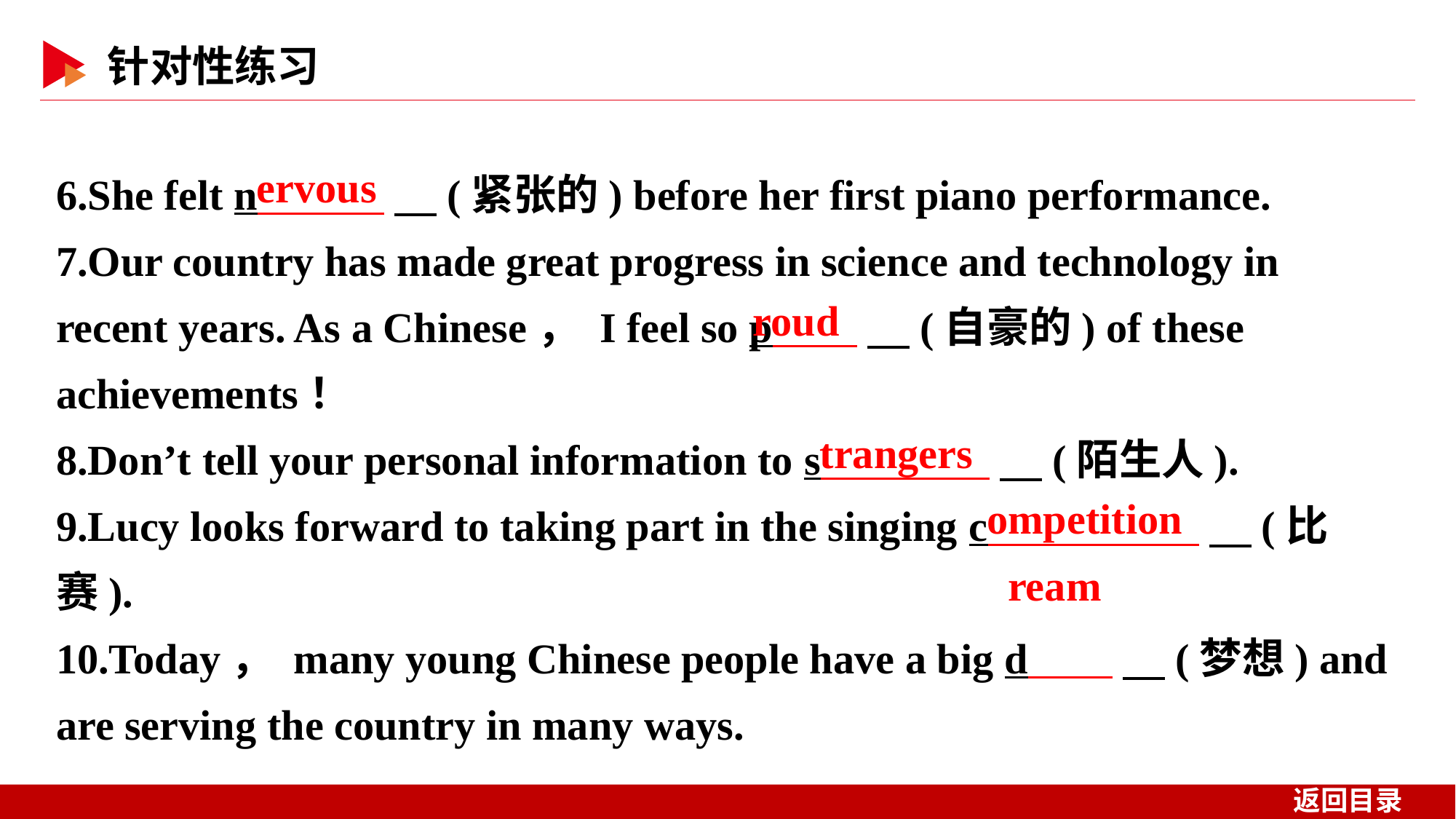

6.She felt n            　(紧张的) before her first piano performance.
7.Our country has made great progress in science and technology in recent years. As a Chinese， I feel so p        　(自豪的) of these achievements！
8.Don’t tell your personal information to s                　(陌生人).
9.Lucy looks forward to taking part in the singing c                    　(比赛).
10.Today， many young Chinese people have a big d        　(梦想) and are serving the country in many ways.
ervous
roud
trangers
ompetition
ream